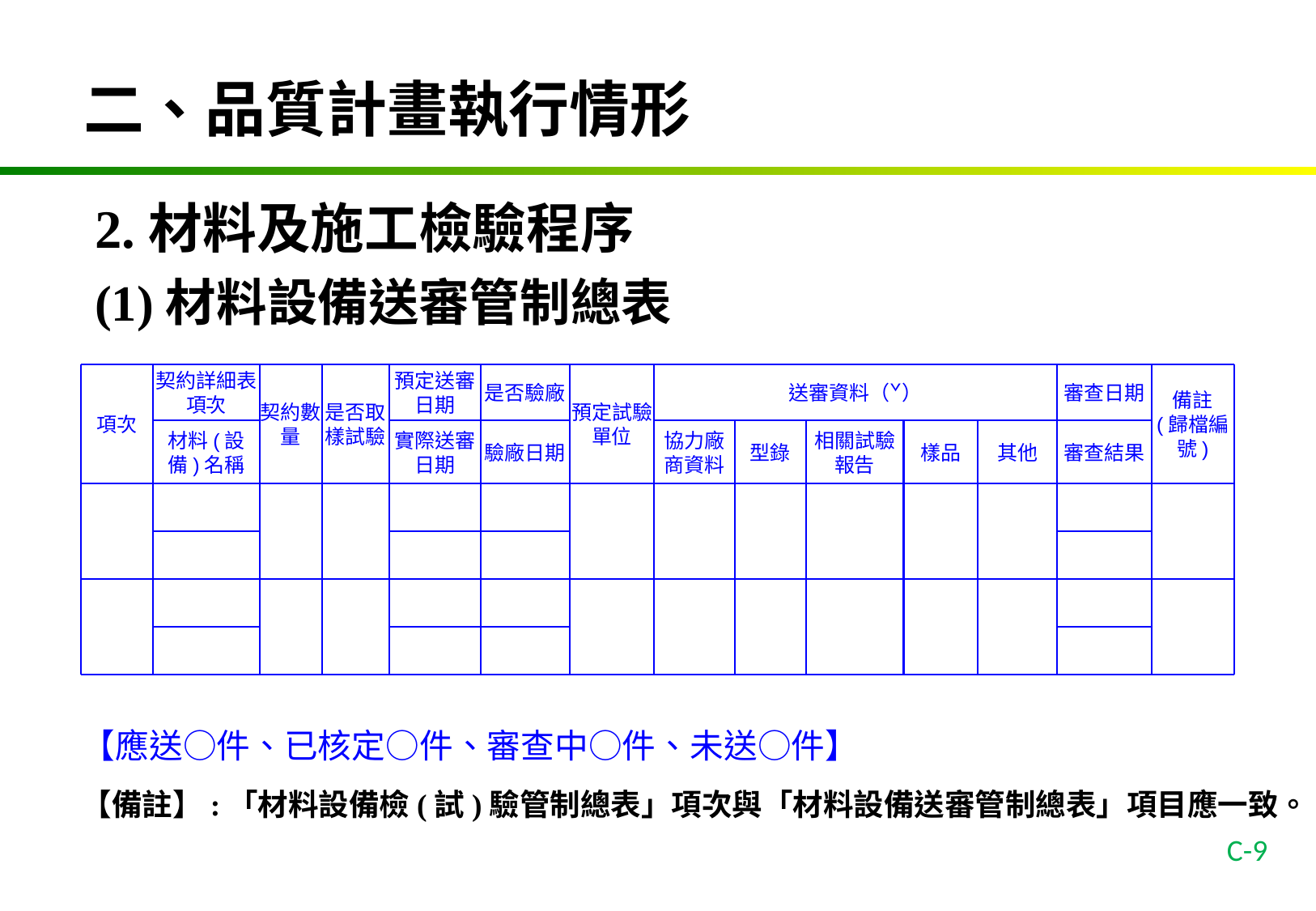

二、品質計畫執行情形

2.材料及施工檢驗程序
(1)材料設備送審管制總表

項次

契約詳細表項次

契約數量

是否取樣試驗

預定送審日期

是否驗廠

預定試驗單位

送審資料（ˇ）

審查日期

備註
(歸檔編號)

材料(設備)名稱

實際送審日期

驗廠日期
協力廠商資料

型錄

相關試驗報告

樣品

其他

審查結果

【應送○件、已核定○件、審查中○件、未送○件】
【備註】:「材料設備檢(試)驗管制總表」項次與「材料設備送審管制總表」項目應一致。
C-9